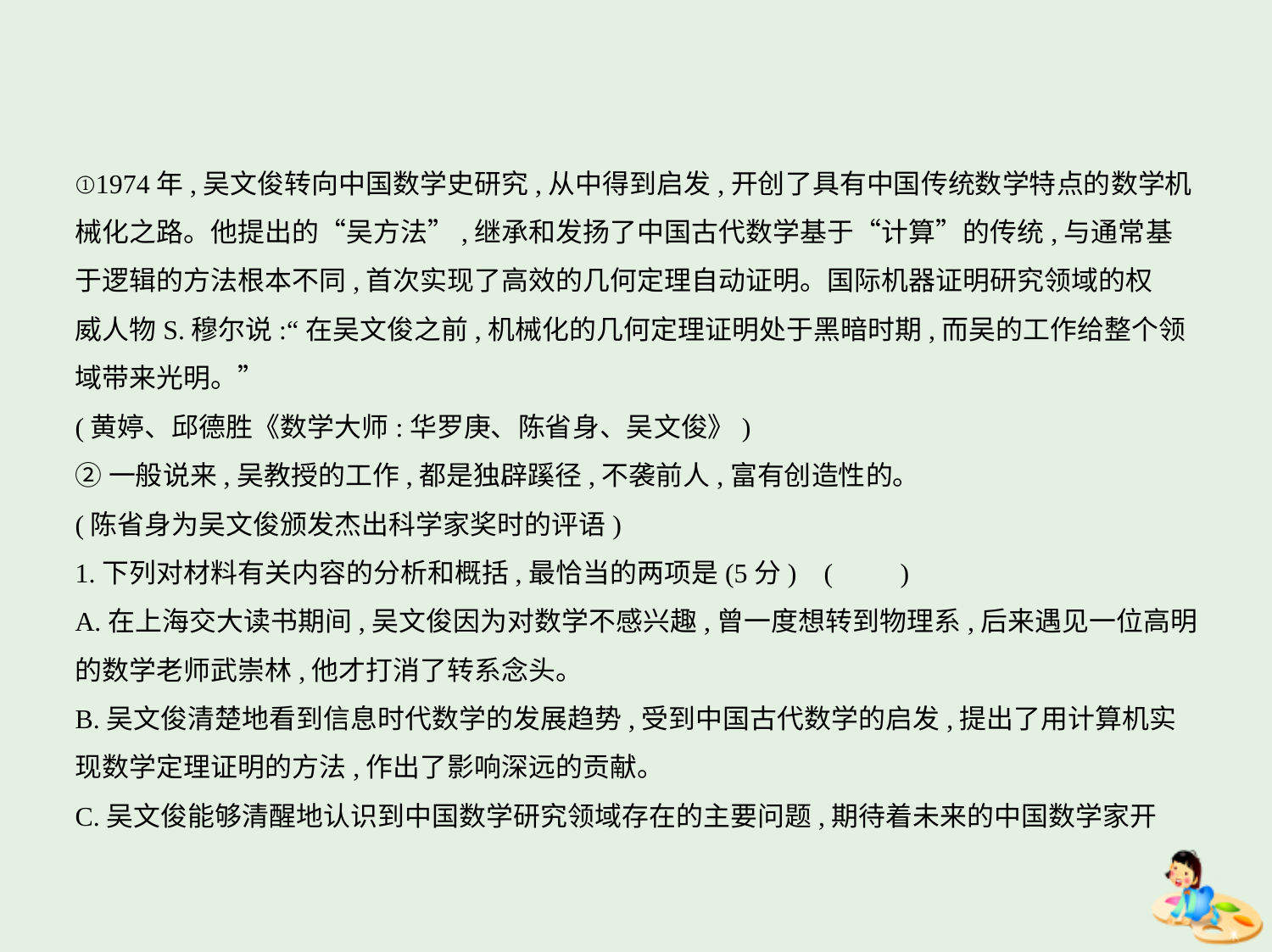

①1974年,吴文俊转向中国数学史研究,从中得到启发,开创了具有中国传统数学特点的数学机
械化之路。他提出的“吴方法”,继承和发扬了中国古代数学基于“计算”的传统,与通常基
于逻辑的方法根本不同,首次实现了高效的几何定理自动证明。国际机器证明研究领域的权
威人物S.穆尔说:“在吴文俊之前,机械化的几何定理证明处于黑暗时期,而吴的工作给整个领
域带来光明。”
(黄婷、邱德胜《数学大师:华罗庚、陈省身、吴文俊》)
②一般说来,吴教授的工作,都是独辟蹊径,不袭前人,富有创造性的。
(陈省身为吴文俊颁发杰出科学家奖时的评语)
1.下列对材料有关内容的分析和概括,最恰当的两项是(5分) (　　)
A.在上海交大读书期间,吴文俊因为对数学不感兴趣,曾一度想转到物理系,后来遇见一位高明
的数学老师武崇林,他才打消了转系念头。
B.吴文俊清楚地看到信息时代数学的发展趋势,受到中国古代数学的启发,提出了用计算机实
现数学定理证明的方法,作出了影响深远的贡献。
C.吴文俊能够清醒地认识到中国数学研究领域存在的主要问题,期待着未来的中国数学家开